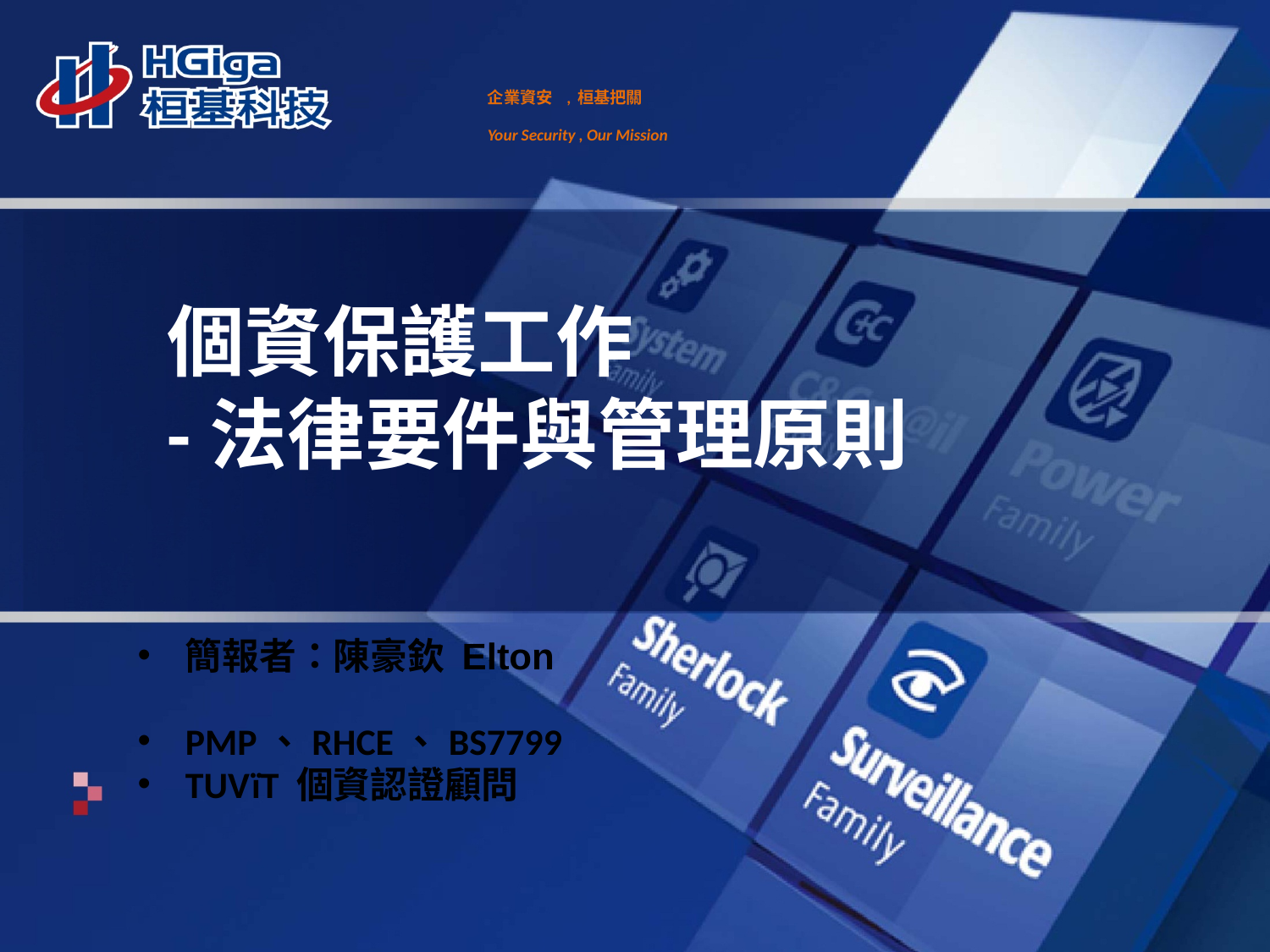

企業資安  ,桓基把關
Your Security , Our Mission
個資保護工作
-法律要件與管理原則
簡報者：陳豪欽 Elton

PMP、RHCE、BS7799
TUVïT 個資認證顧問